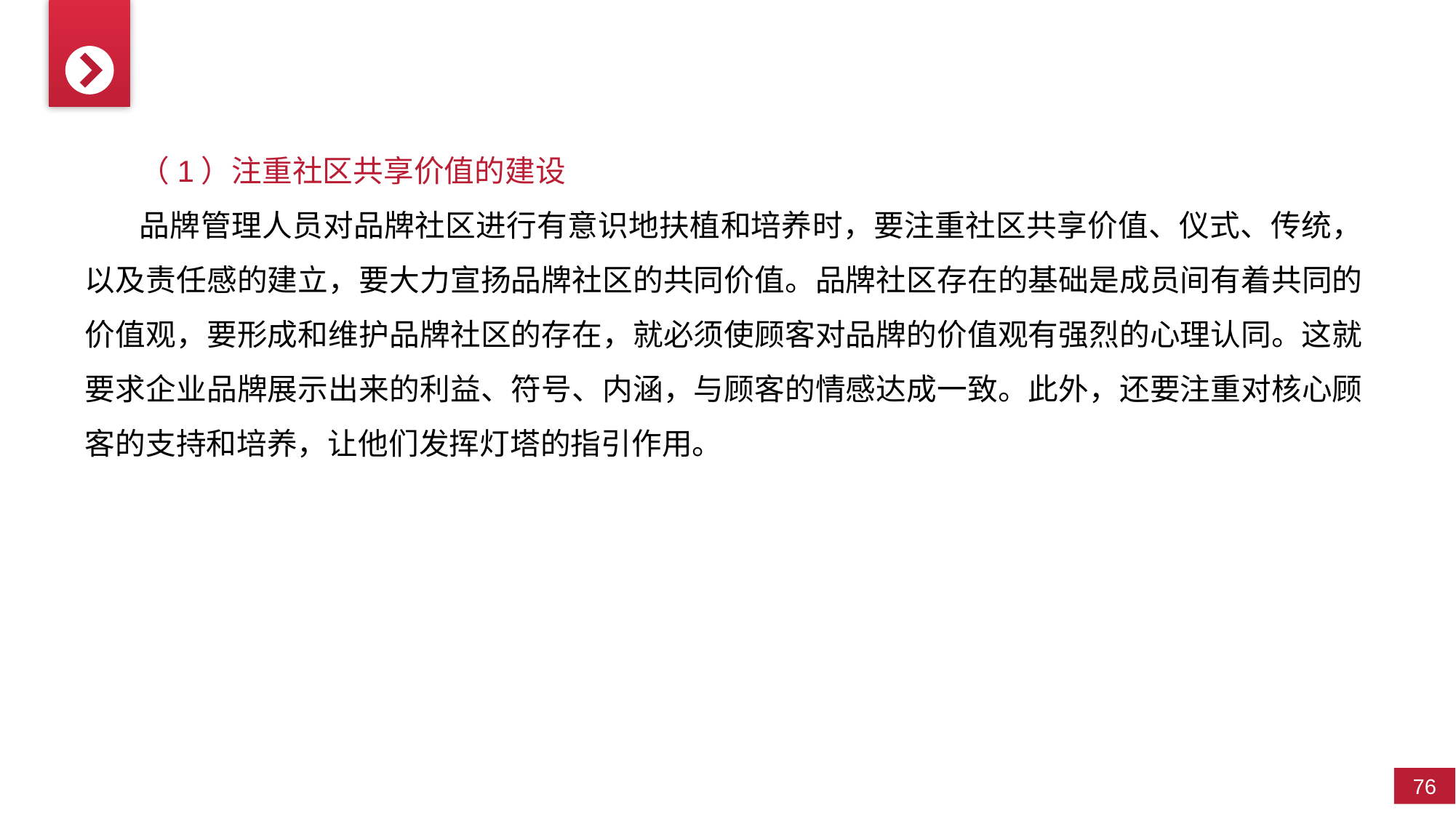

（1）注重社区共享价值的建设
品牌管理人员对品牌社区进行有意识地扶植和培养时，要注重社区共享价值、仪式、传统，以及责任感的建立，要大力宣扬品牌社区的共同价值。品牌社区存在的基础是成员间有着共同的价值观，要形成和维护品牌社区的存在，就必须使顾客对品牌的价值观有强烈的心理认同。这就要求企业品牌展示出来的利益、符号、内涵，与顾客的情感达成一致。此外，还要注重对核心顾客的支持和培养，让他们发挥灯塔的指引作用。